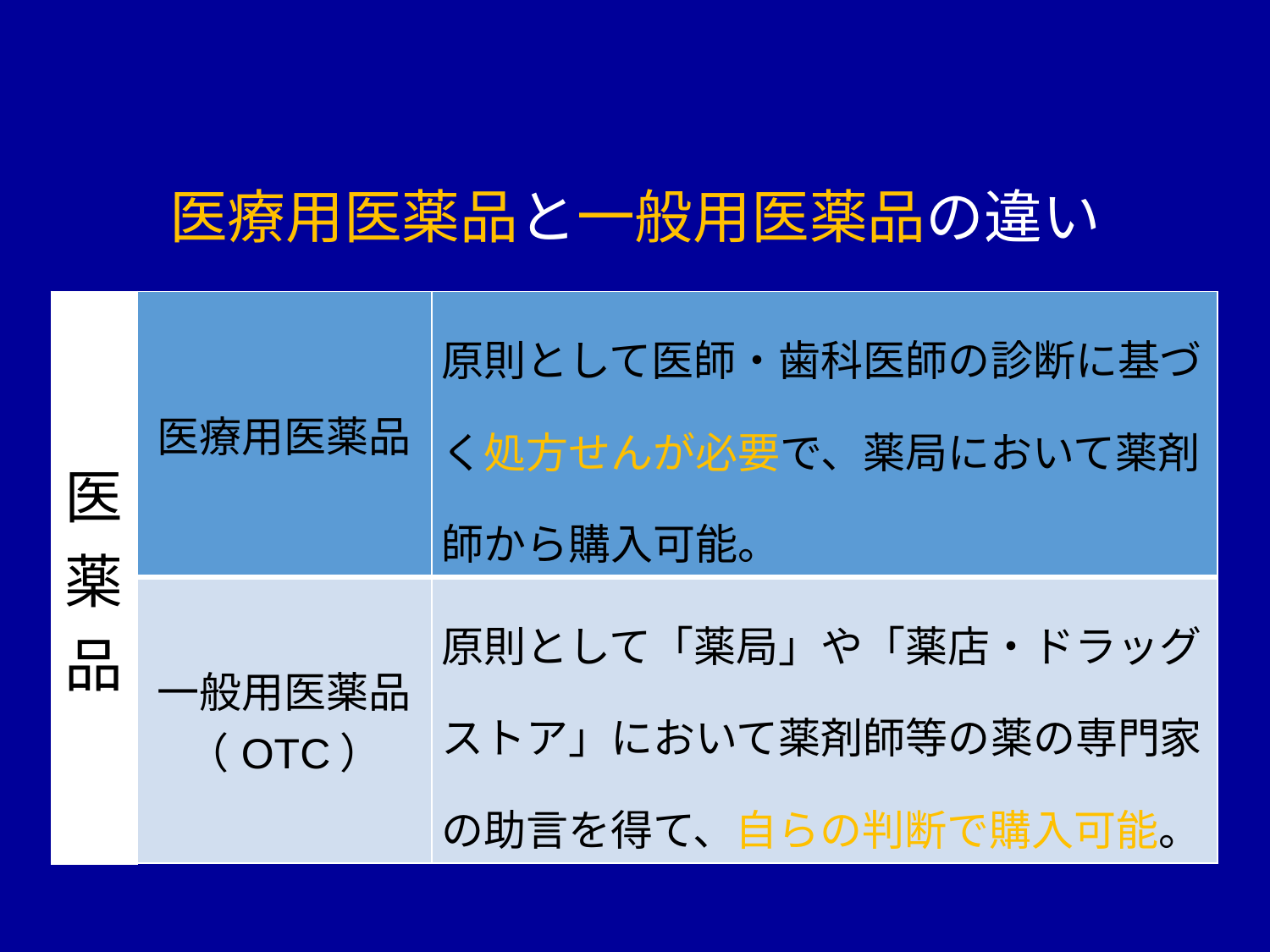

医療用医薬品と一般用医薬品の違い
| 医 薬 品 | 医療用医薬品 | 原則として医師・歯科医師の診断に基づく処方せんが必要で、薬局において薬剤師から購入可能。 |
| --- | --- | --- |
|  | 一般用医薬品（OTC） | 原則として「薬局」や「薬店・ドラッグストア」において薬剤師等の薬の専門家の助言を得て、自らの判断で購入可能。 |